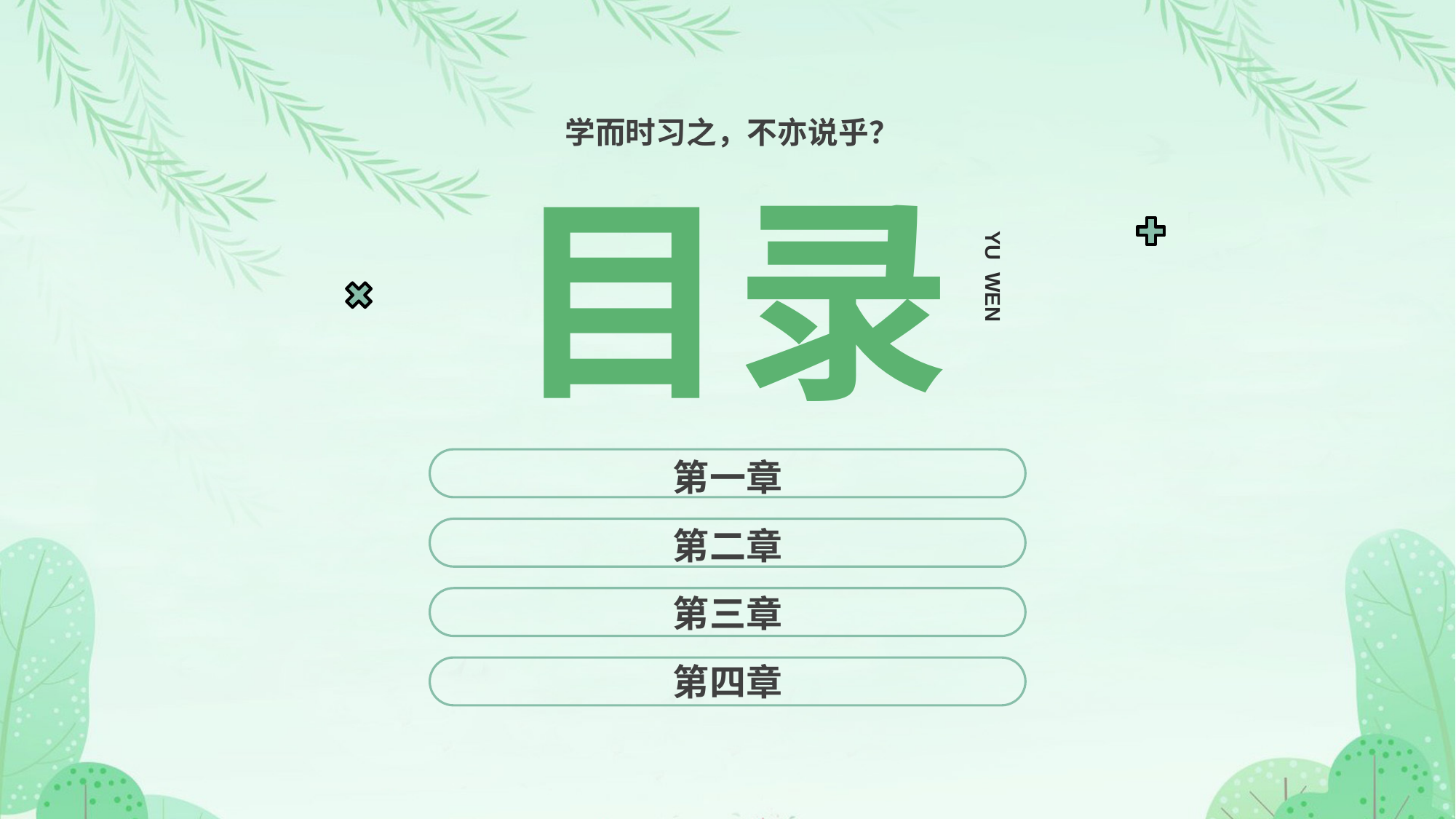

学而时习之，不亦说乎？
目录

Yu  wen

第一章
第二章

第三章

第四章